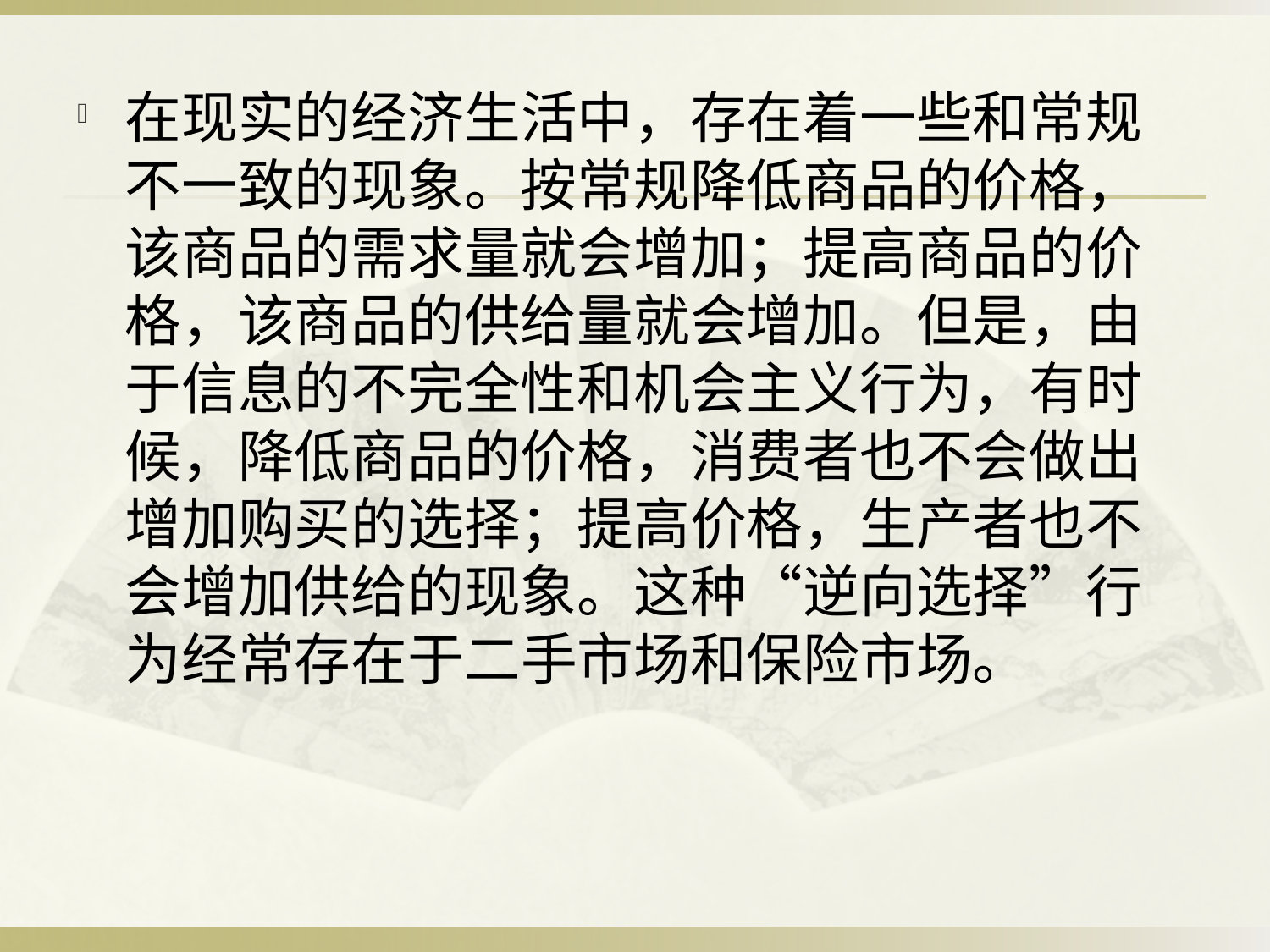

在现实的经济生活中，存在着一些和常规不一致的现象。按常规降低商品的价格，该商品的需求量就会增加；提高商品的价格，该商品的供给量就会增加。但是，由于信息的不完全性和机会主义行为，有时候，降低商品的价格，消费者也不会做出增加购买的选择；提高价格，生产者也不会增加供给的现象。这种“逆向选择”行为经常存在于二手市场和保险市场。